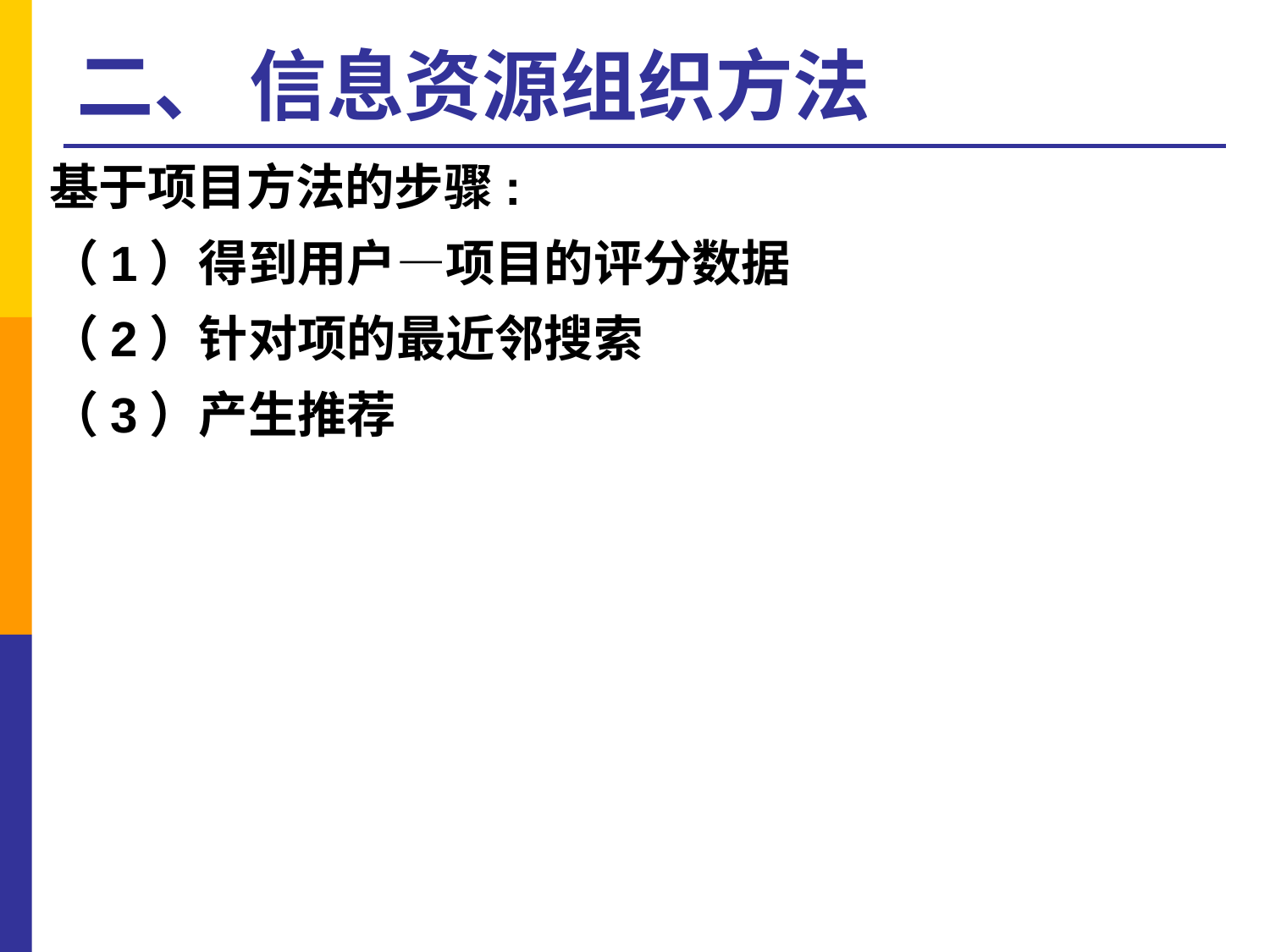

# 二、 信息资源组织方法
基于项目方法的步骤:
（1）得到用户—项目的评分数据
（2）针对项的最近邻搜索
（3）产生推荐